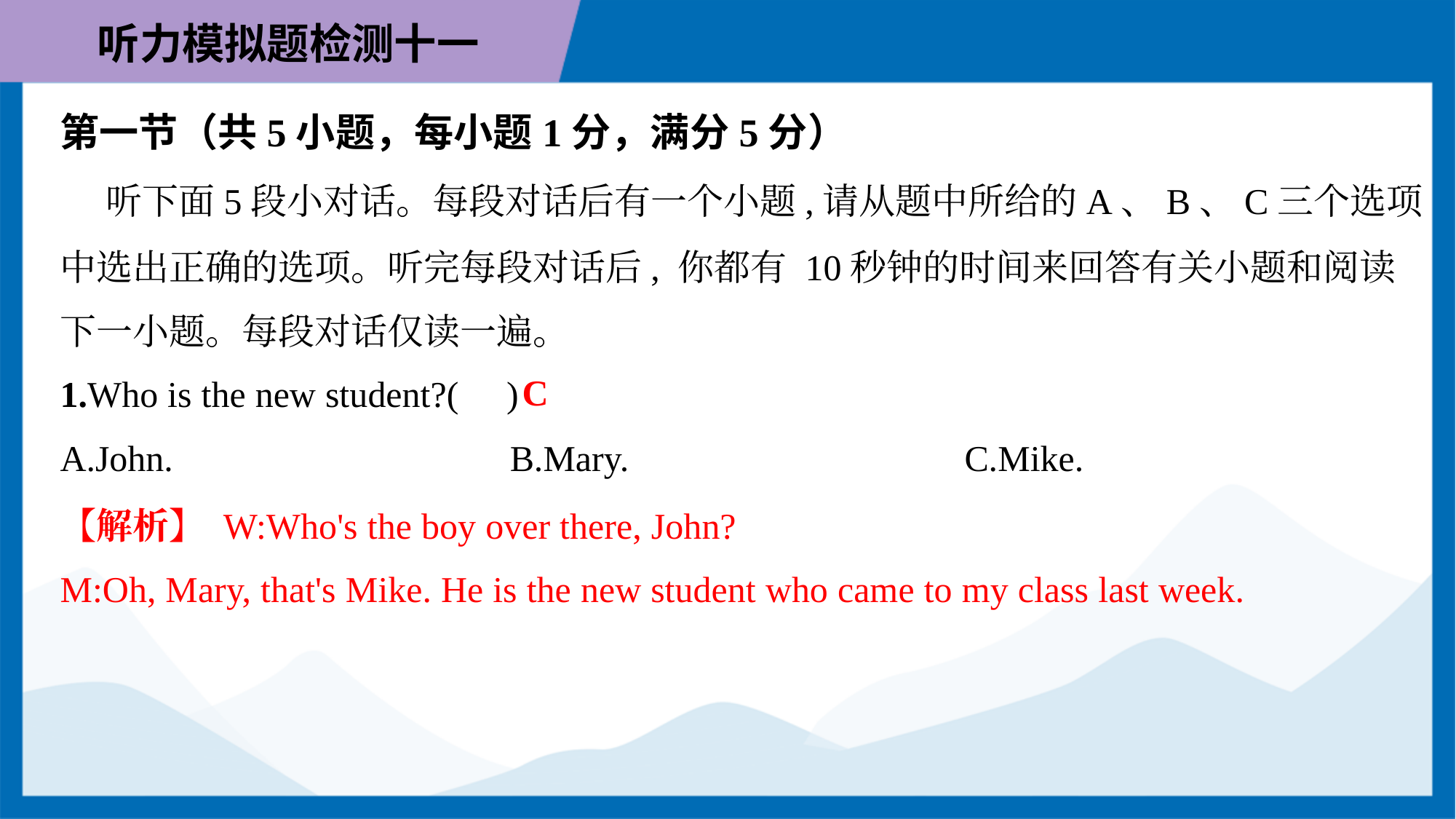

第一节（共5小题，每小题1分，满分5分）
    听下面5段小对话。每段对话后有一个小题,请从题中所给的A、B、C三个选项
中选出正确的选项。听完每段对话后, 你都有 10秒钟的时间来回答有关小题和阅读
下一小题。每段对话仅读一遍。
C
1.Who is the new student?(     )
A.John.	B.Mary.	C.Mike.
【解析】 W:Who's the boy over there, John?
M:Oh, Mary, that's Mike. He is the new student who came to my class last week.